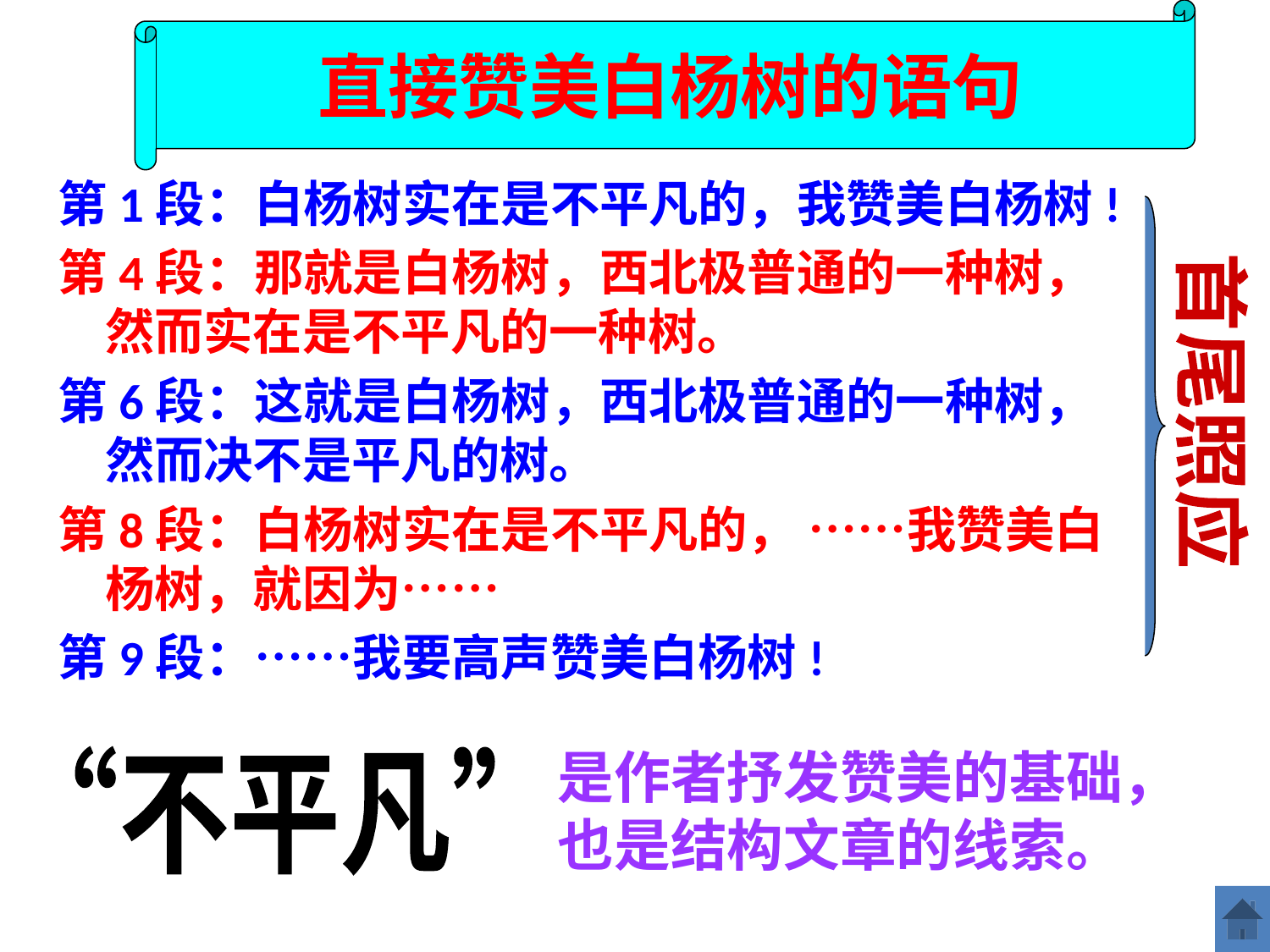

直接赞美白杨树的语句
第1段：白杨树实在是不平凡的，我赞美白杨树!
第4段：那就是白杨树，西北极普通的一种树，然而实在是不平凡的一种树。
第6段：这就是白杨树，西北极普通的一种树，然而决不是平凡的树。
第8段：白杨树实在是不平凡的， ……我赞美白杨树，就因为……
第9段：……我要高声赞美白杨树!

首尾照应
是作者抒发赞美的基础，也是结构文章的线索。
“不平凡”